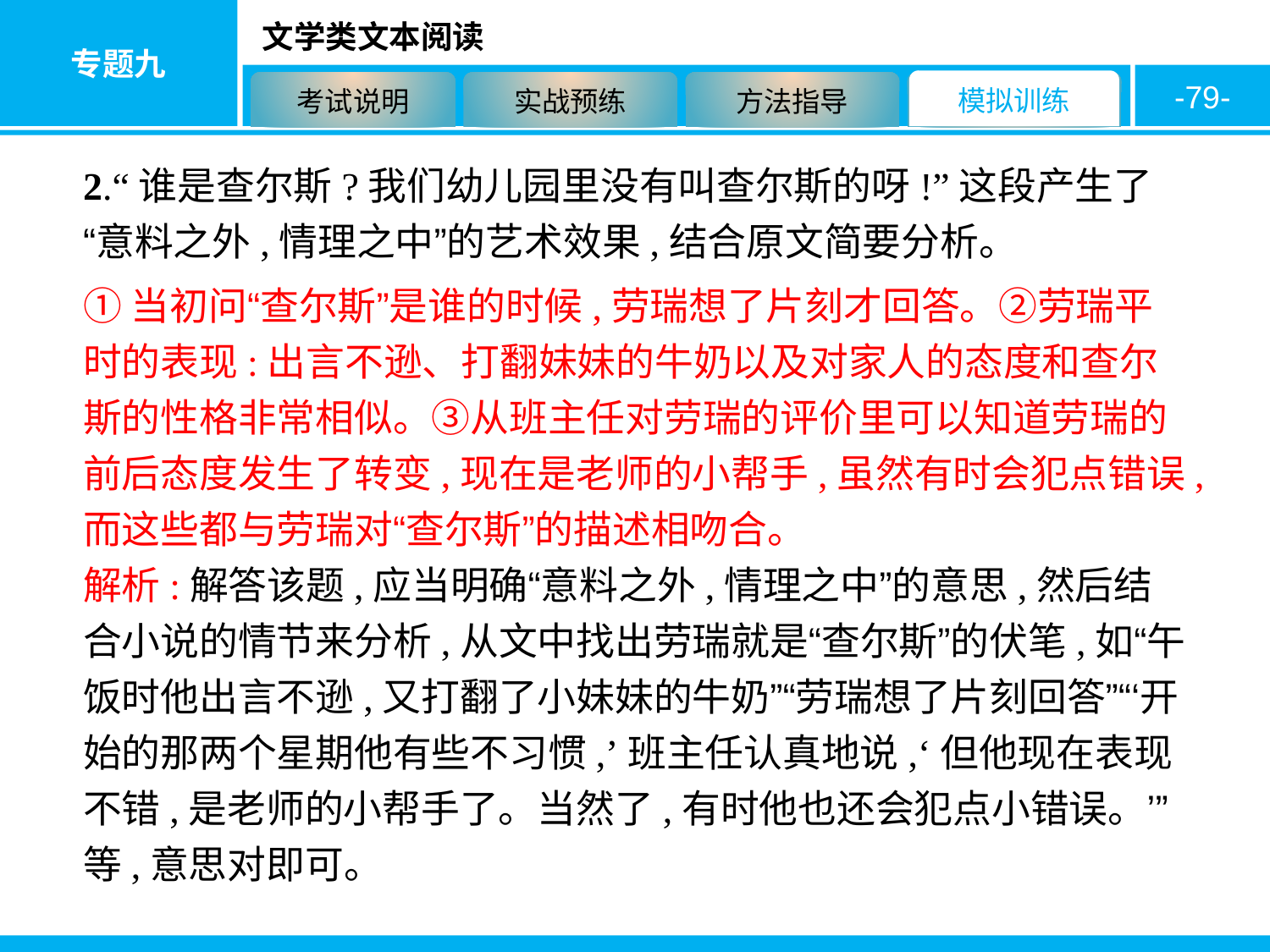

-79-
2.“谁是查尔斯?我们幼儿园里没有叫查尔斯的呀!”这段产生了“意料之外,情理之中”的艺术效果,结合原文简要分析。
①当初问“查尔斯”是谁的时候,劳瑞想了片刻才回答。②劳瑞平时的表现:出言不逊、打翻妹妹的牛奶以及对家人的态度和查尔斯的性格非常相似。③从班主任对劳瑞的评价里可以知道劳瑞的前后态度发生了转变,现在是老师的小帮手,虽然有时会犯点错误,而这些都与劳瑞对“查尔斯”的描述相吻合。
解析:解答该题,应当明确“意料之外,情理之中”的意思,然后结合小说的情节来分析,从文中找出劳瑞就是“查尔斯”的伏笔,如“午饭时他出言不逊,又打翻了小妹妹的牛奶”“劳瑞想了片刻回答”“‘开始的那两个星期他有些不习惯,’班主任认真地说,‘但他现在表现不错,是老师的小帮手了。当然了,有时他也还会犯点小错误。’”等,意思对即可。